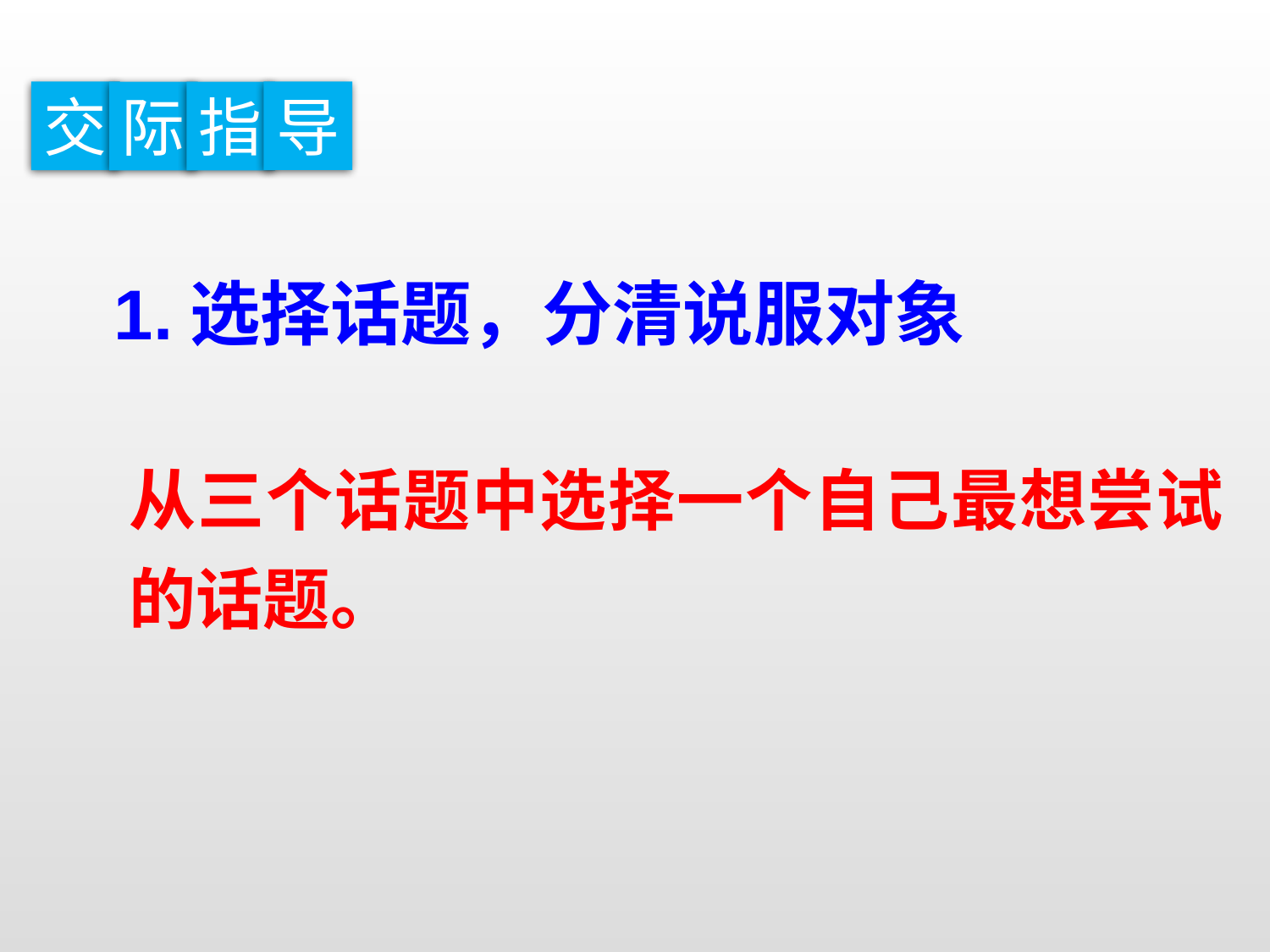

导
交
际
指
1.选择话题，分清说服对象
从三个话题中选择一个自己最想尝试的话题。